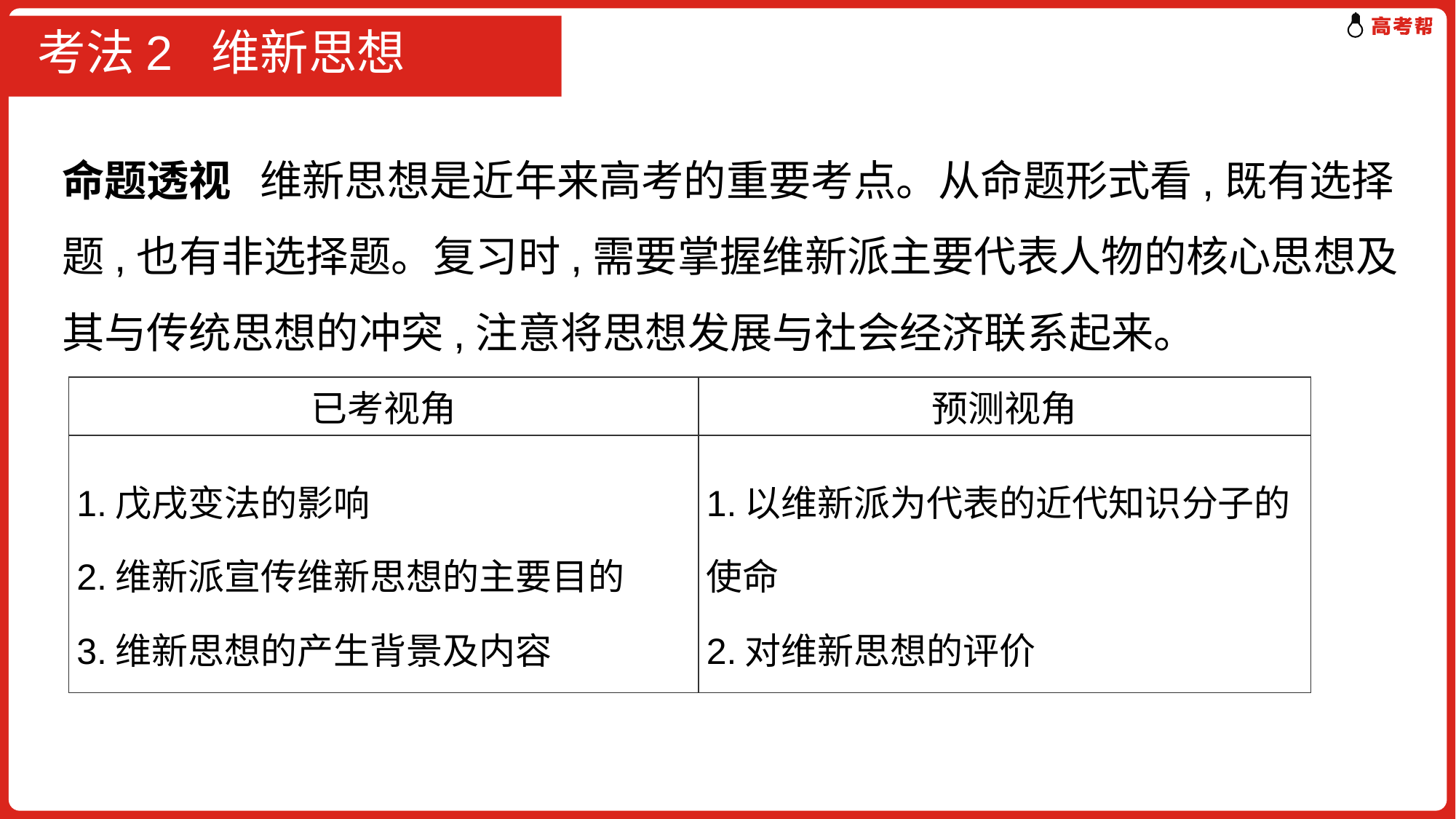

# 考法2  维新思想
命题透视   维新思想是近年来高考的重要考点。从命题形式看,既有选择题,也有非选择题。复习时,需要掌握维新派主要代表人物的核心思想及其与传统思想的冲突,注意将思想发展与社会经济联系起来。
| 已考视角 | 预测视角 |
| --- | --- |
| 1.戊戌变法的影响 2.维新派宣传维新思想的主要目的 3.维新思想的产生背景及内容 | 1.以维新派为代表的近代知识分子的使命 2.对维新思想的评价 |